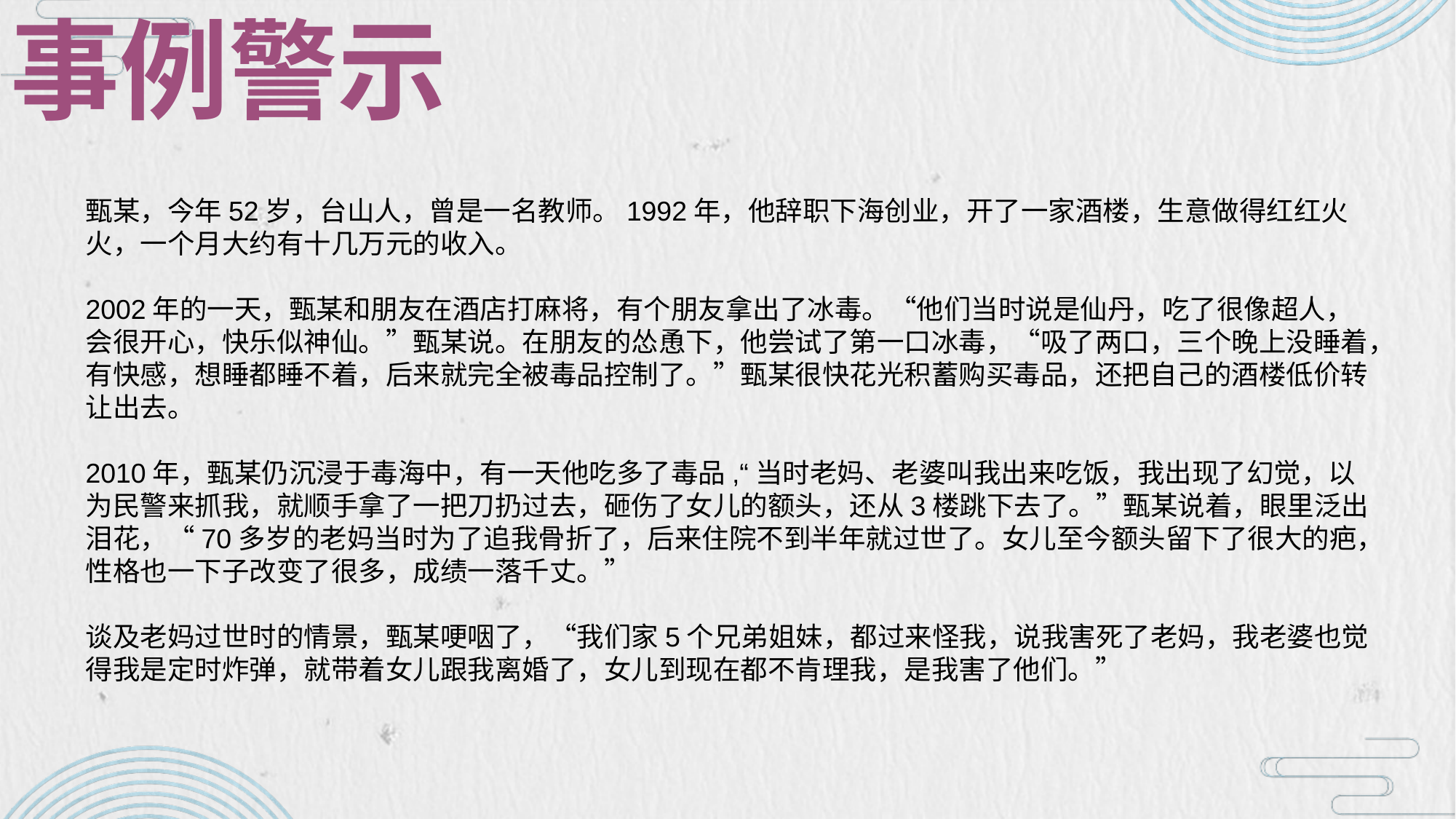

事例警示

甄某，今年52岁，台山人，曾是一名教师。1992年，他辞职下海创业，开了一家酒楼，生意做得红红火火，一个月大约有十几万元的收入。

2002年的一天，甄某和朋友在酒店打麻将，有个朋友拿出了冰毒。“他们当时说是仙丹，吃了很像超人，会很开心，快乐似神仙。”甄某说。在朋友的怂恿下，他尝试了第一口冰毒，“吸了两口，三个晚上没睡着，有快感，想睡都睡不着，后来就完全被毒品控制了。”甄某很快花光积蓄购买毒品，还把自己的酒楼低价转让出去。

2010年，甄某仍沉浸于毒海中，有一天他吃多了毒品,“当时老妈、老婆叫我出来吃饭，我出现了幻觉，以为民警来抓我，就顺手拿了一把刀扔过去，砸伤了女儿的额头，还从3楼跳下去了。”甄某说着，眼里泛出泪花，“70多岁的老妈当时为了追我骨折了，后来住院不到半年就过世了。女儿至今额头留下了很大的疤，性格也一下子改变了很多，成绩一落千丈。”

谈及老妈过世时的情景，甄某哽咽了，“我们家5个兄弟姐妹，都过来怪我，说我害死了老妈，我老婆也觉得我是定时炸弹，就带着女儿跟我离婚了，女儿到现在都不肯理我，是我害了他们。”